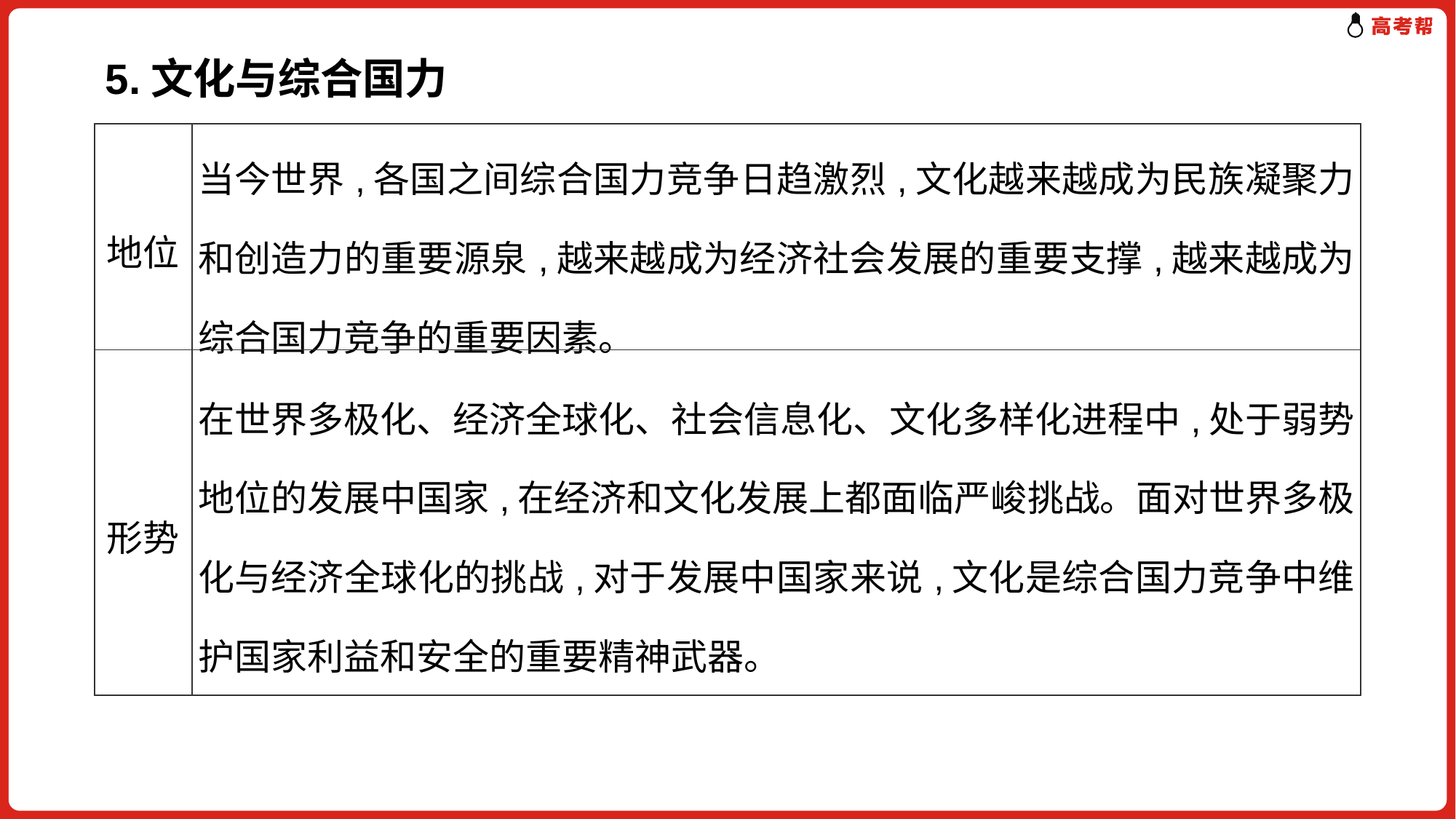

5.文化与综合国力
| 地位 | 当今世界,各国之间综合国力竞争日趋激烈,文化越来越成为民族凝聚力和创造力的重要源泉,越来越成为经济社会发展的重要支撑,越来越成为综合国力竞争的重要因素。 |
| --- | --- |
| 形势 | 在世界多极化、经济全球化、社会信息化、文化多样化进程中,处于弱势地位的发展中国家,在经济和文化发展上都面临严峻挑战。面对世界多极化与经济全球化的挑战,对于发展中国家来说,文化是综合国力竞争中维护国家利益和安全的重要精神武器。 |